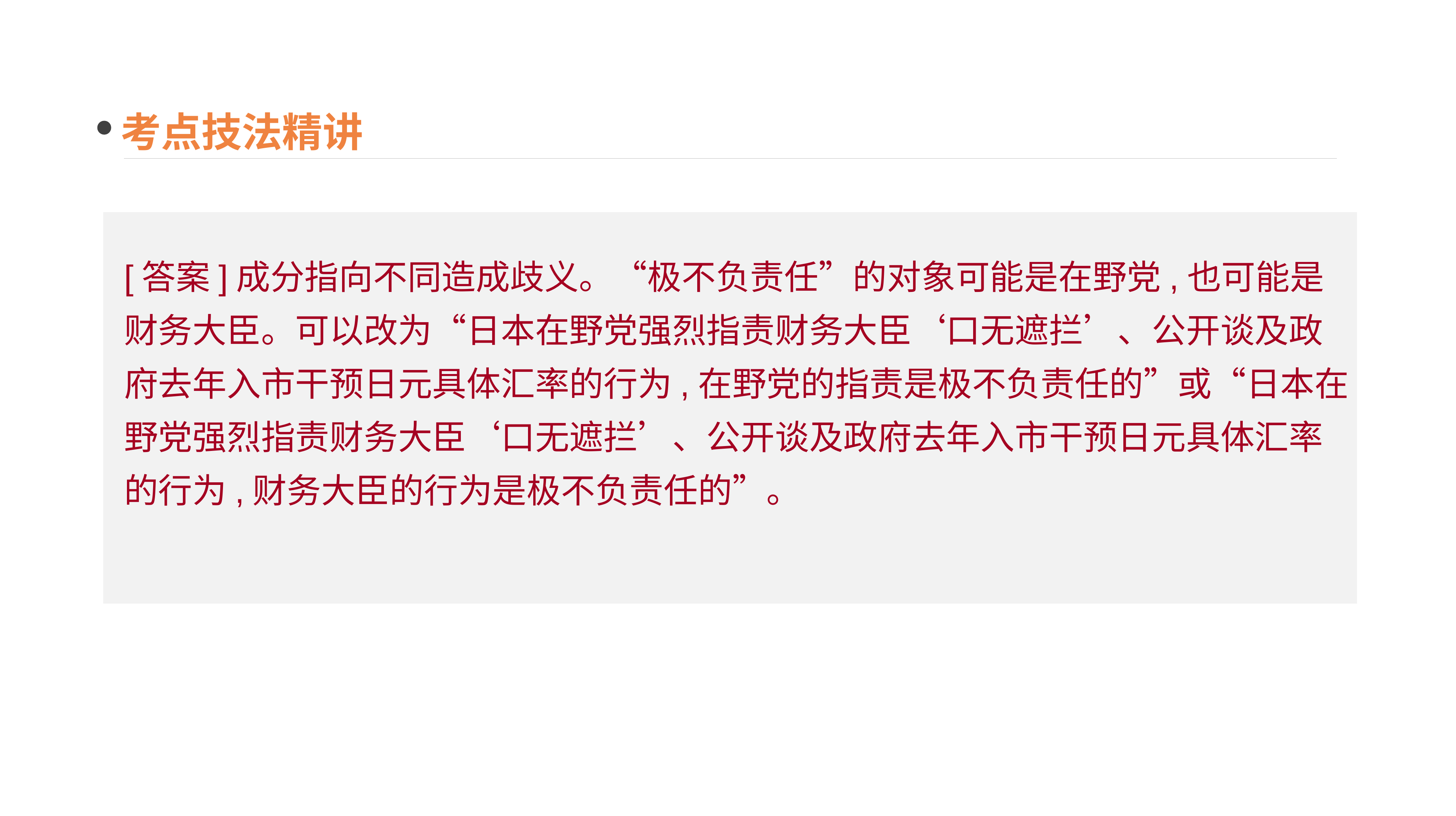

考点技法精讲

[答案]成分指向不同造成歧义。“极不负责任”的对象可能是在野党,也可能是财务大臣。可以改为“日本在野党强烈指责财务大臣‘口无遮拦’、公开谈及政府去年入市干预日元具体汇率的行为,在野党的指责是极不负责任的”或“日本在野党强烈指责财务大臣‘口无遮拦’、公开谈及政府去年入市干预日元具体汇率的行为,财务大臣的行为是极不负责任的”。